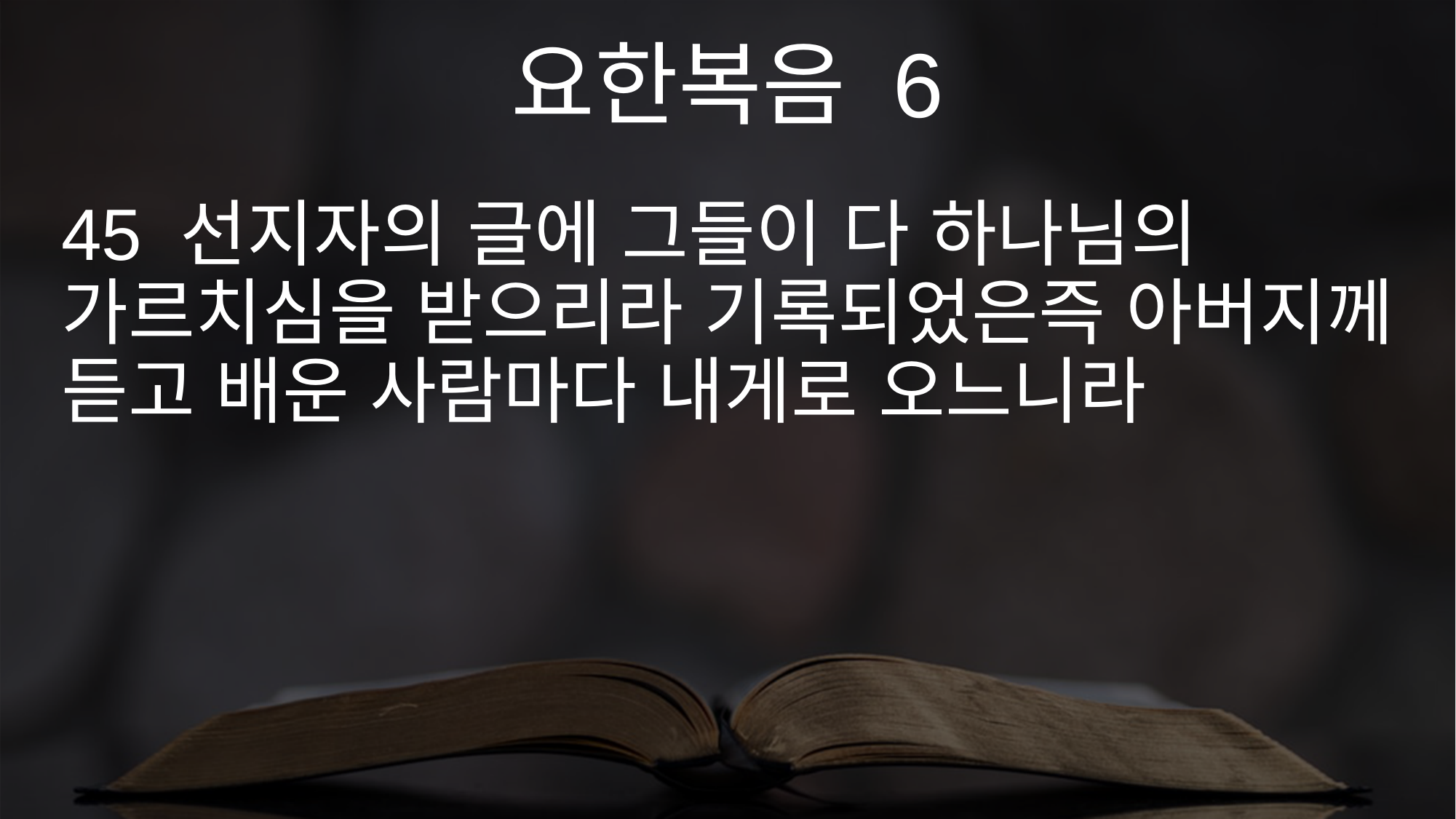

요한복음 6
45 선지자의 글에 그들이 다 하나님의 가르치심을 받으리라 기록되었은즉 아버지께 듣고 배운 사람마다 내게로 오느니라